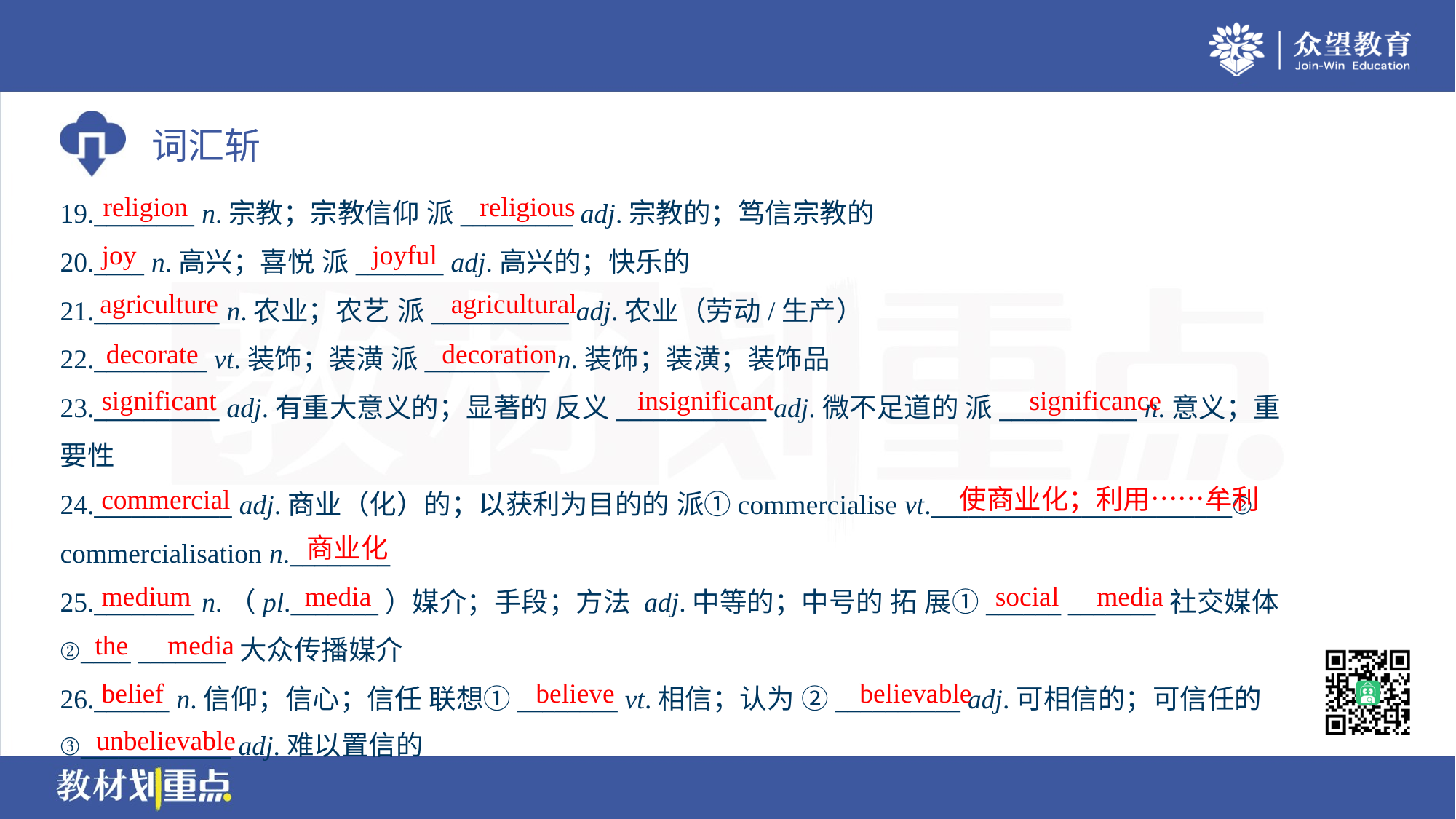

religion
religious
19.________ n.宗教；宗教信仰 派_________ adj.宗教的；笃信宗教的
20.____ n.高兴；喜悦 派_______ adj.高兴的；快乐的
21.__________ n.农业；农艺 派___________ adj.农业（劳动/生产）
22._________ vt.装饰；装潢 派__________ n.装饰；装潢；装饰品
23.__________ adj.有重大意义的；显著的 反义____________ adj.微不足道的 派___________ n.意义；重
要性
24.___________ adj.商业（化）的；以获利为目的的 派①commercialise vt.________________________②
commercialisation n.________
25.________ n.（pl._______）媒介；手段；方法 adj.中等的；中号的 拓 展①______ _______ 社交媒体
②____ _______ 大众传播媒介
26.______ n.信仰；信心；信任 联想①________ vt.相信；认为 ②__________ adj.可相信的；可信任的
③____________ adj.难以置信的
joy
joyful
agriculture
agricultural
decorate
decoration
significant
insignificant
significance
commercial
使商业化；利用……牟利
商业化
medium
media
social
media
the
media
belief
believe
believable
unbelievable